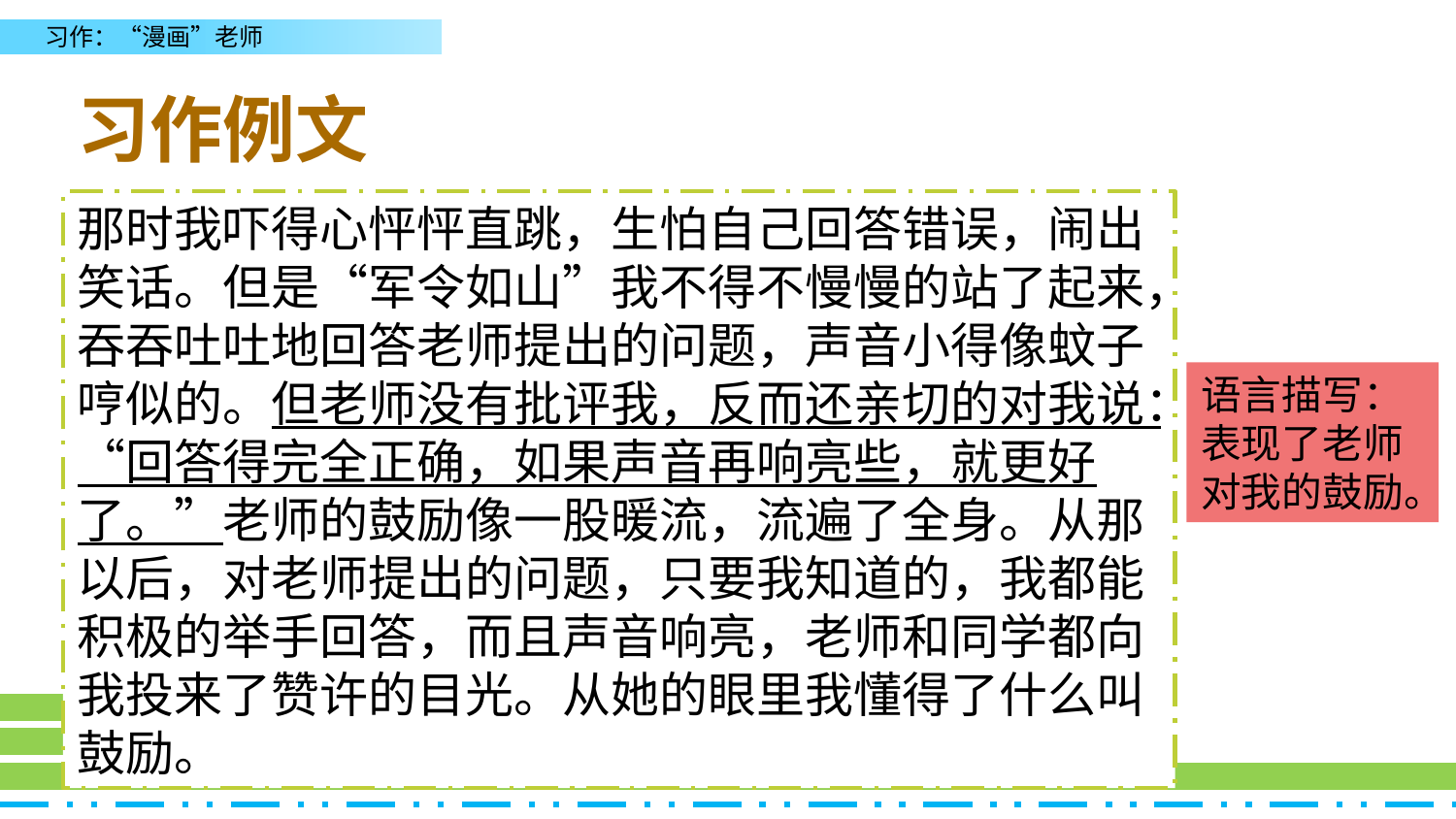

习作例文
那时我吓得心怦怦直跳，生怕自己回答错误，闹出笑话。但是“军令如山”我不得不慢慢的站了起来，吞吞吐吐地回答老师提出的问题，声音小得像蚊子哼似的。但老师没有批评我，反而还亲切的对我说：“回答得完全正确，如果声音再响亮些，就更好了。”老师的鼓励像一股暖流，流遍了全身。从那以后，对老师提出的问题，只要我知道的，我都能积极的举手回答，而且声音响亮，老师和同学都向我投来了赞许的目光。从她的眼里我懂得了什么叫鼓励。
语言描写：表现了老师对我的鼓励。